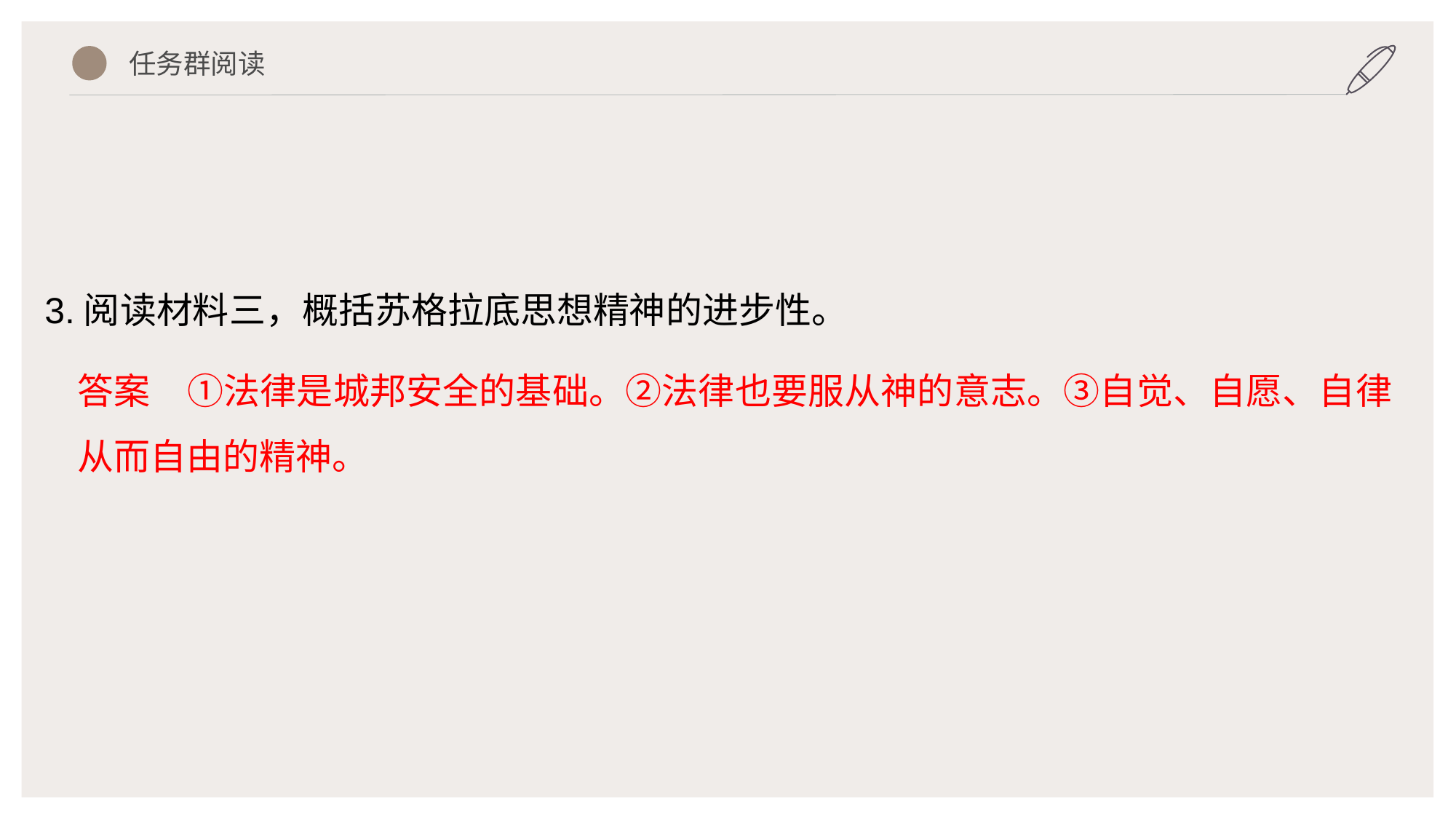

任务群阅读

3.阅读材料三，概括苏格拉底思想精神的进步性。
答案　①法律是城邦安全的基础。②法律也要服从神的意志。③自觉、自愿、自律从而自由的精神。